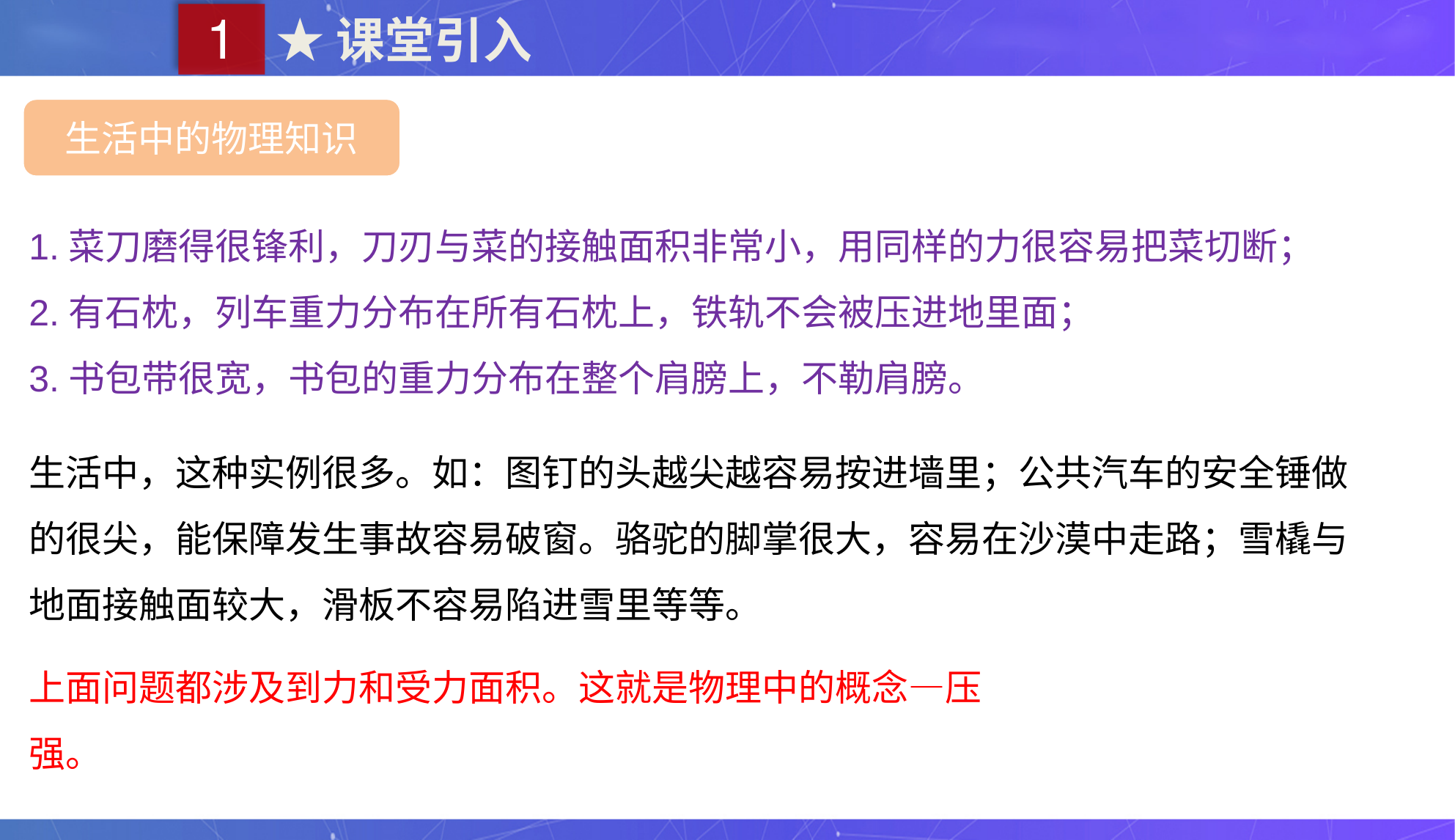

1
★课堂引入
生活中的物理知识
1.菜刀磨得很锋利，刀刃与菜的接触面积非常小，用同样的力很容易把菜切断；
2.有石枕，列车重力分布在所有石枕上，铁轨不会被压进地里面；
3.书包带很宽，书包的重力分布在整个肩膀上，不勒肩膀。
生活中，这种实例很多。如：图钉的头越尖越容易按进墙里；公共汽车的安全锤做的很尖，能保障发生事故容易破窗。骆驼的脚掌很大，容易在沙漠中走路；雪橇与地面接触面较大，滑板不容易陷进雪里等等。
上面问题都涉及到力和受力面积。这就是物理中的概念—压强。